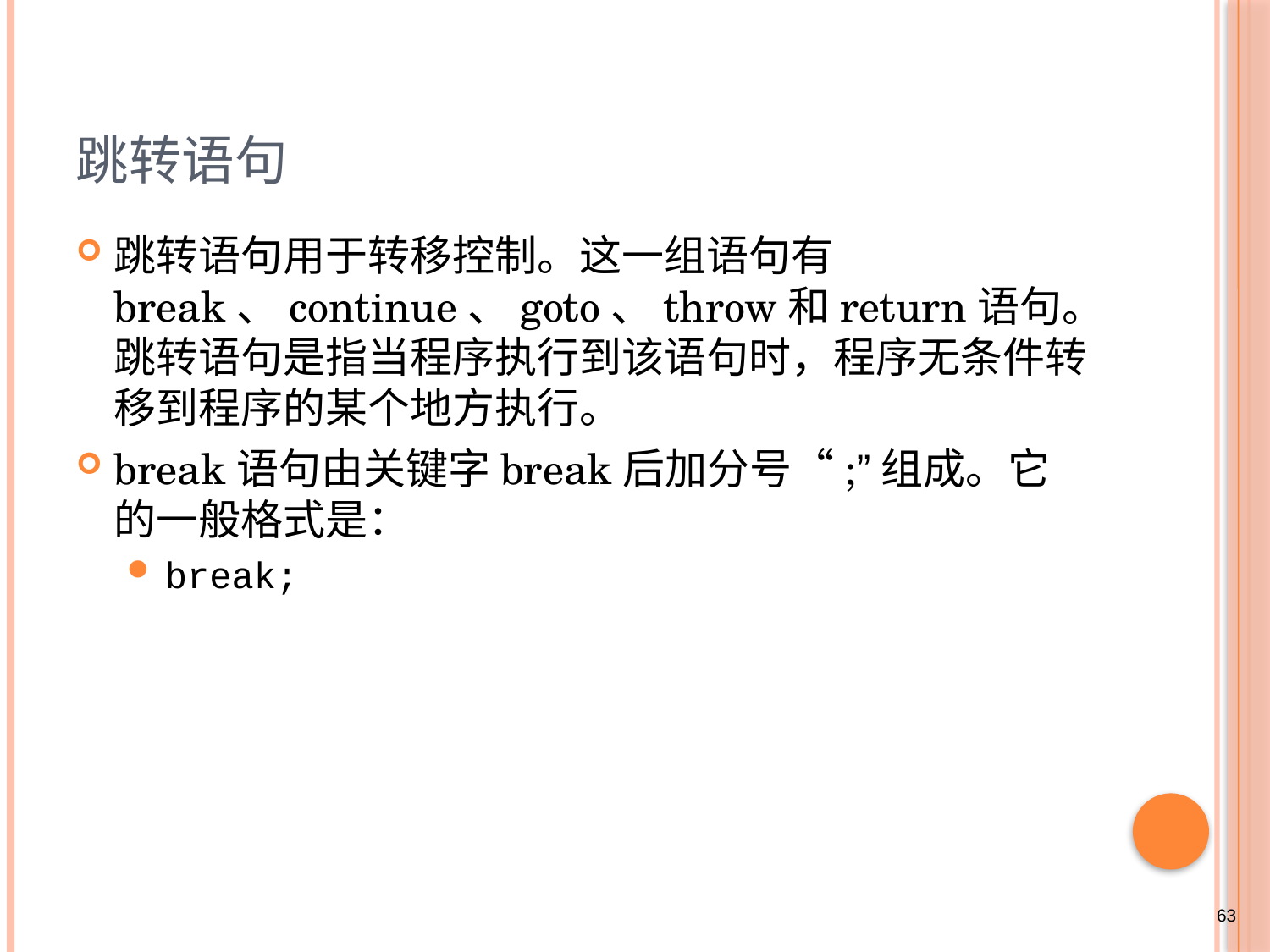

# 跳转语句
跳转语句用于转移控制。这一组语句有break、continue、goto、throw和return语句。跳转语句是指当程序执行到该语句时，程序无条件转移到程序的某个地方执行。
break语句由关键字break后加分号“;”组成。它的一般格式是：
break;
63